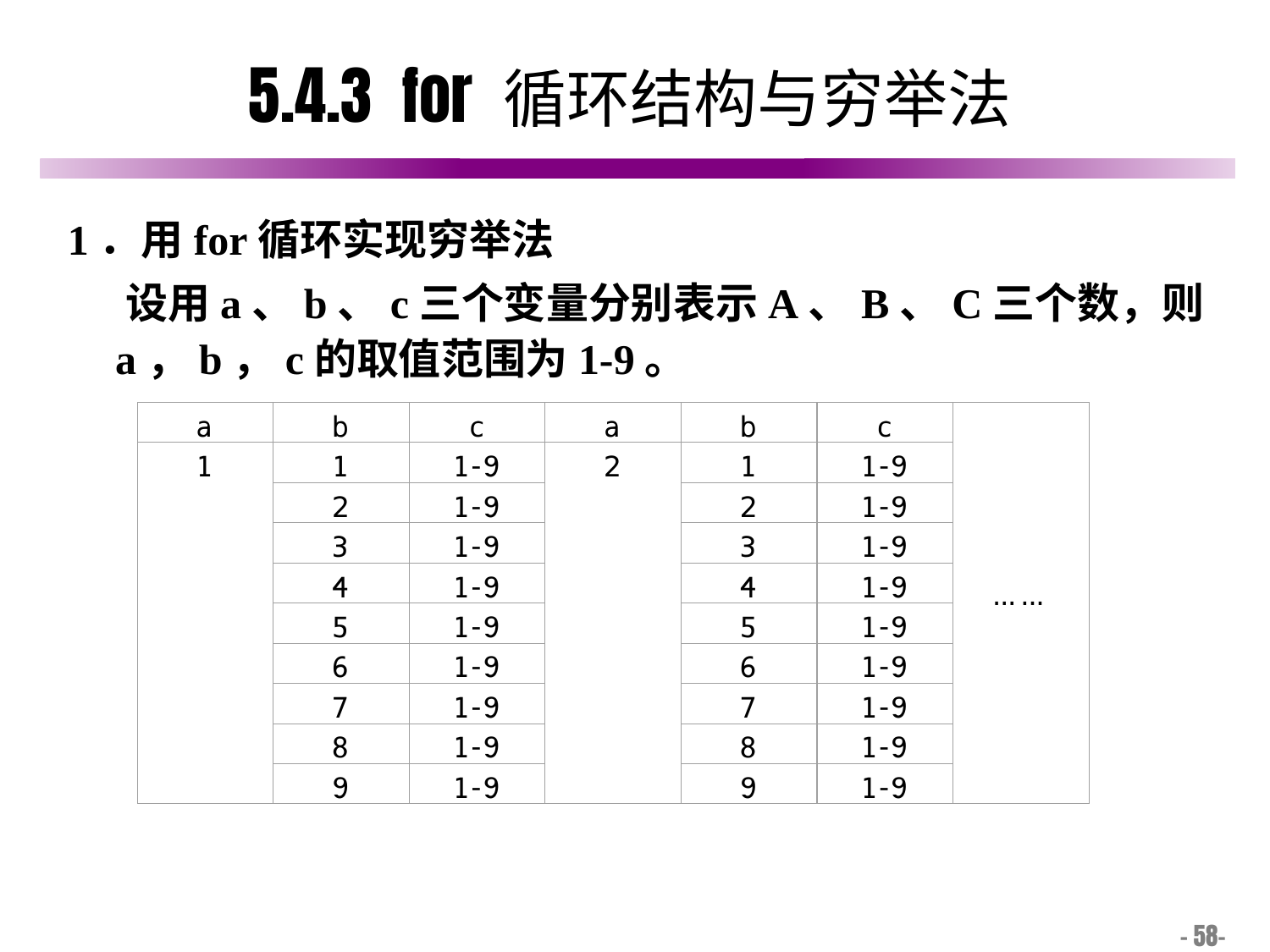

# 5.4.3  for 循环结构与穷举法
1．用for循环实现穷举法
     设用a、b、c三个变量分别表示A、B、C三个数，则a，b，c的取值范围为1-9。

a

b

c

a

b

c

……

1

1

1-9

2

1

1-9

2

1-9

2

1-9

3

1-9

3

1-9

4

1-9

4

1-9

5

1-9

5

1-9

6

1-9

6

1-9

7

1-9

7

1-9

8

1-9

8

1-9

9

1-9

9

1-9

 - 58-